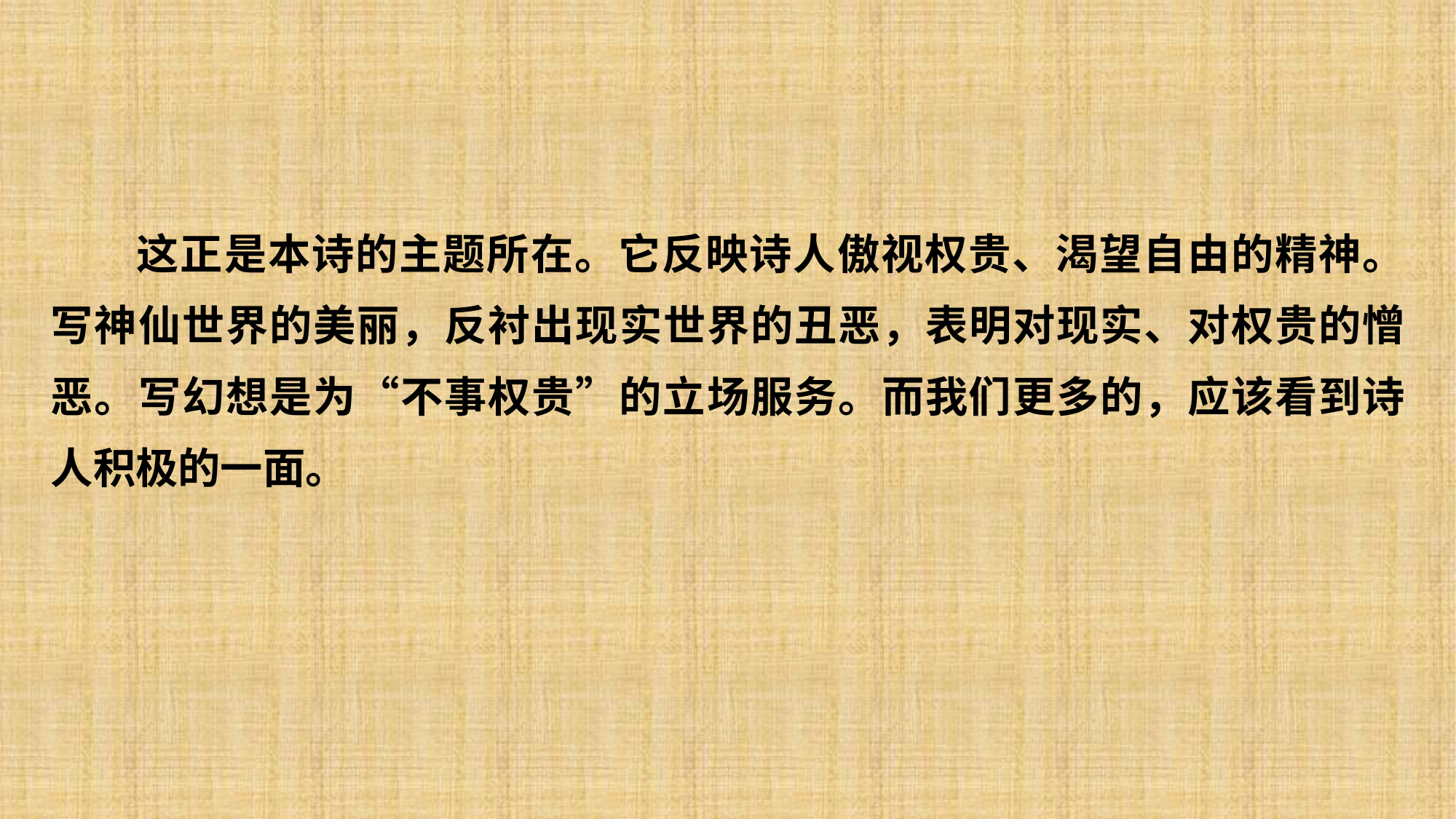

这正是本诗的主题所在。它反映诗人傲视权贵、渴望自由的精神。写神仙世界的美丽，反衬出现实世界的丑恶，表明对现实、对权贵的憎恶。写幻想是为“不事权贵”的立场服务。而我们更多的，应该看到诗人积极的一面。